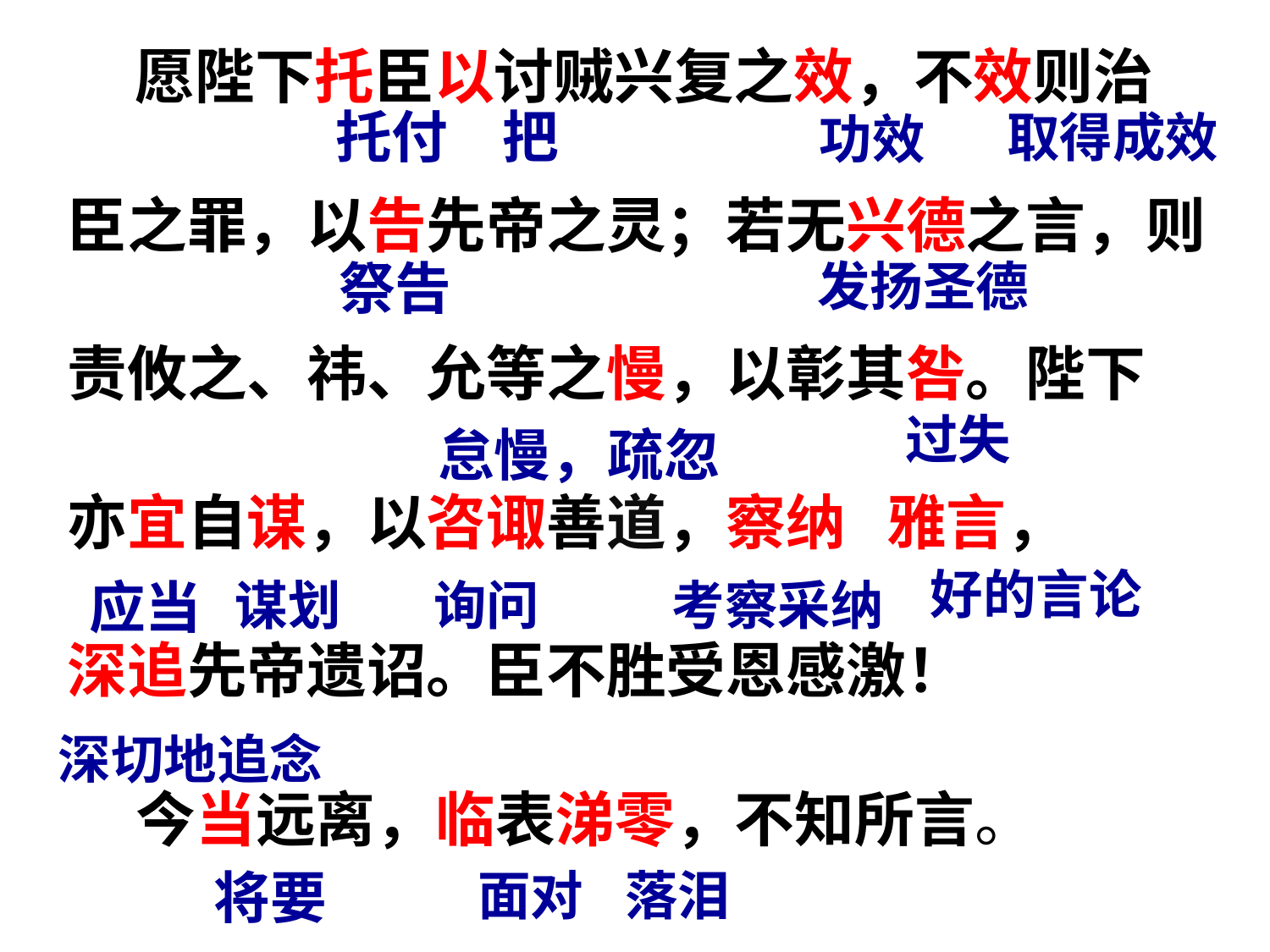

愿陛下托臣以讨贼兴复之效，不效则治
臣之罪，以告先帝之灵；若无兴德之言，则
责攸之、祎、允等之慢，以彰其咎。陛下
亦宜自谋，以咨诹善道，察纳   雅言，
深追先帝遗诏。臣不胜受恩感激！
    今当远离，临表涕零，不知所言。
托付
把

取得成效
功效
发扬圣德
祭告
过失
怠慢，疏忽
　好的言论
应当
谋划
询问
考察采纳
深切地追念
将要
面对
落泪